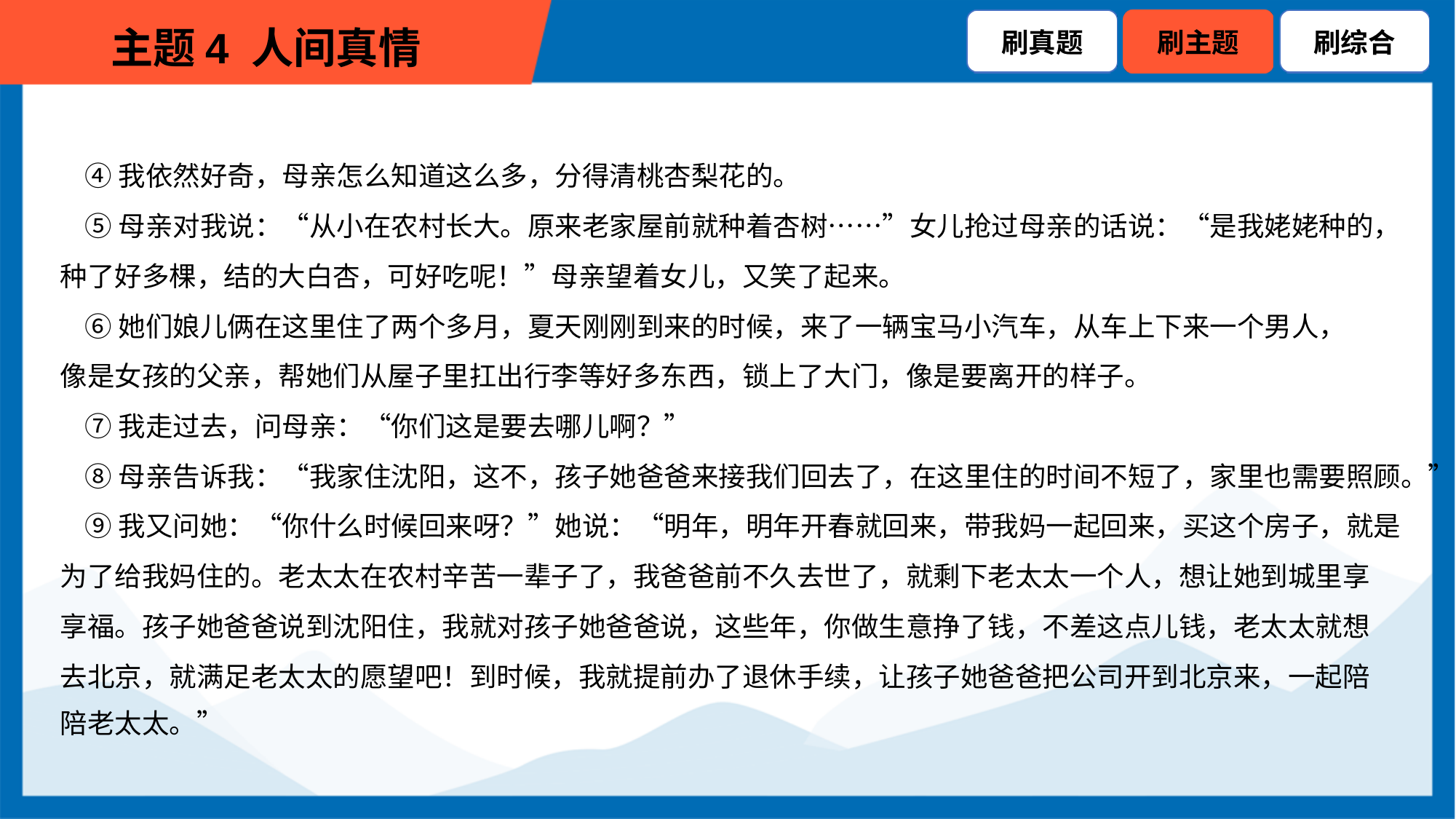

④我依然好奇，母亲怎么知道这么多，分得清桃杏梨花的。
    ⑤母亲对我说：“从小在农村长大。原来老家屋前就种着杏树……”女儿抢过母亲的话说：“是我姥姥种的，
种了好多棵，结的大白杏，可好吃呢！”母亲望着女儿，又笑了起来。
    ⑥她们娘儿俩在这里住了两个多月，夏天刚刚到来的时候，来了一辆宝马小汽车，从车上下来一个男人，
像是女孩的父亲，帮她们从屋子里扛出行李等好多东西，锁上了大门，像是要离开的样子。
    ⑦我走过去，问母亲：“你们这是要去哪儿啊？”
    ⑧母亲告诉我：“我家住沈阳，这不，孩子她爸爸来接我们回去了，在这里住的时间不短了，家里也需要照顾。”
    ⑨我又问她：“你什么时候回来呀？”她说：“明年，明年开春就回来，带我妈一起回来，买这个房子，就是
为了给我妈住的。老太太在农村辛苦一辈子了，我爸爸前不久去世了，就剩下老太太一个人，想让她到城里享
享福。孩子她爸爸说到沈阳住，我就对孩子她爸爸说，这些年，你做生意挣了钱，不差这点儿钱，老太太就想
去北京，就满足老太太的愿望吧！到时候，我就提前办了退休手续，让孩子她爸爸把公司开到北京来，一起陪
陪老太太。”